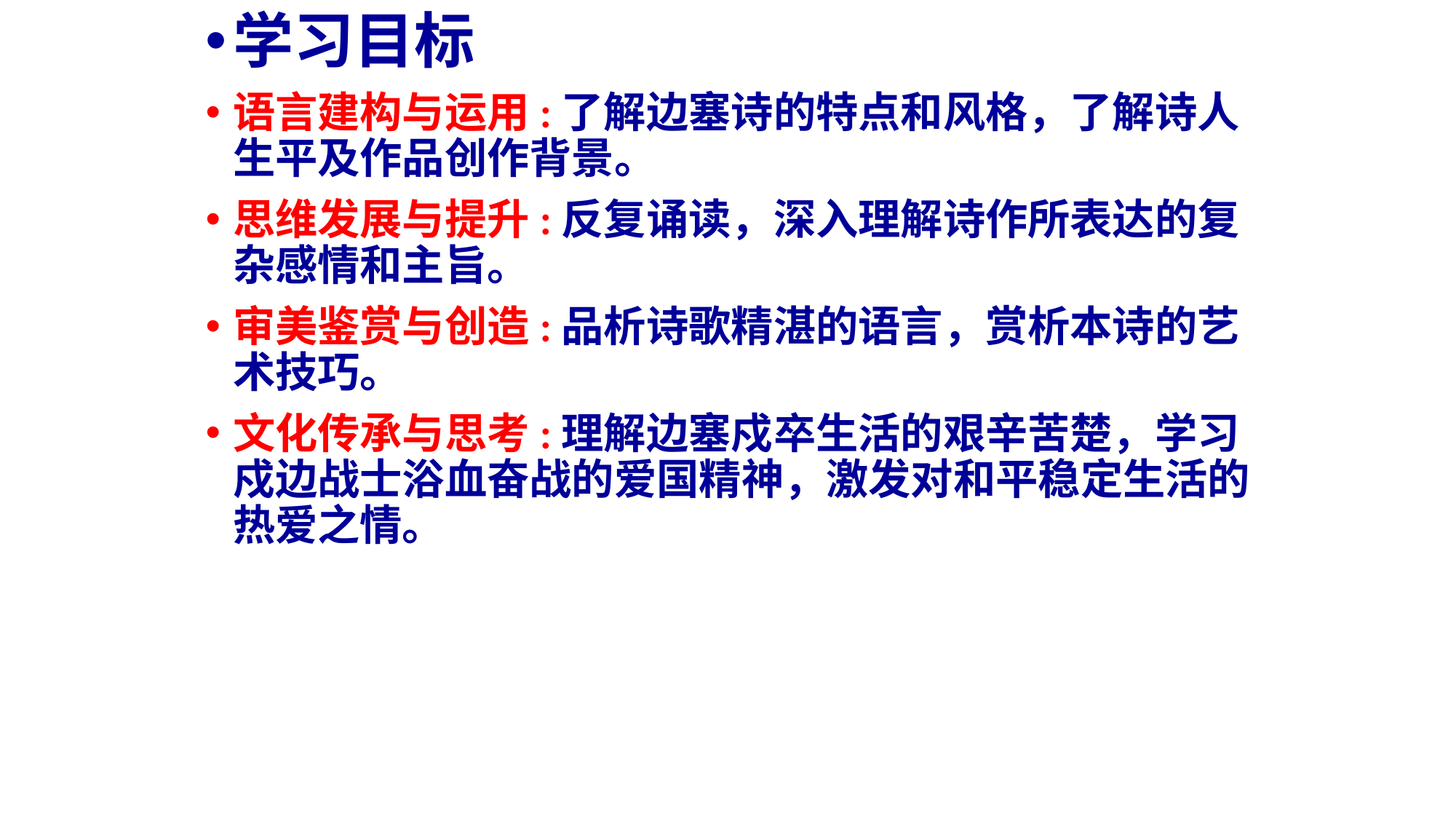

学习目标
语言建构与运用:了解边塞诗的特点和风格，了解诗人生平及作品创作背景。
思维发展与提升:反复诵读，深入理解诗作所表达的复杂感情和主旨。
审美鉴赏与创造:品析诗歌精湛的语言，赏析本诗的艺术技巧。
文化传承与思考:理解边塞戍卒生活的艰辛苦楚，学习戍边战士浴血奋战的爱国精神，激发对和平稳定生活的热爱之情。